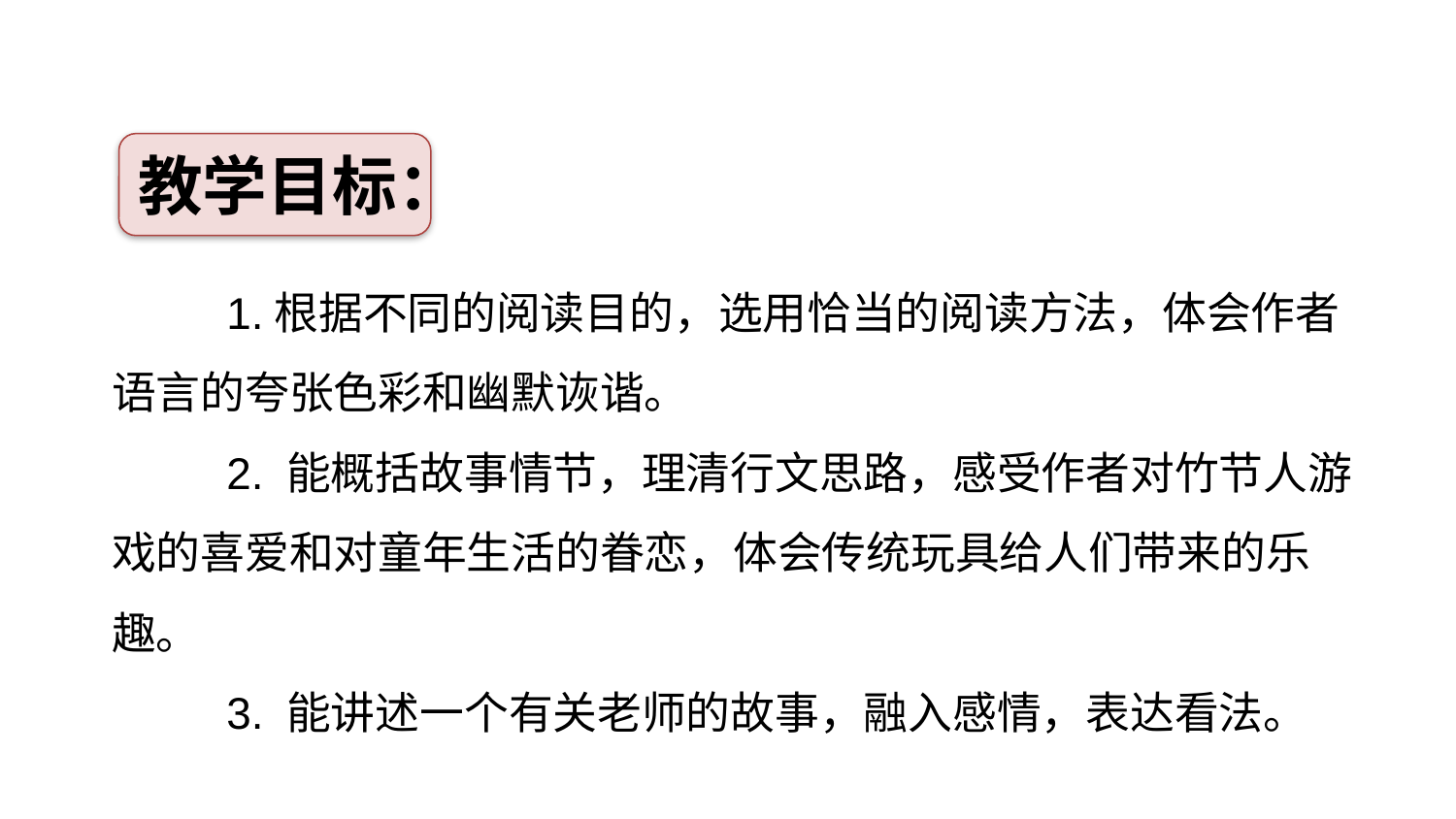

教学目标：
1.根据不同的阅读目的，选用恰当的阅读方法，体会作者语言的夸张色彩和幽默诙谐。
2. 能概括故事情节，理清行文思路，感受作者对竹节人游戏的喜爱和对童年生活的眷恋，体会传统玩具给人们带来的乐趣。
3. 能讲述一个有关老师的故事，融入感情，表达看法。